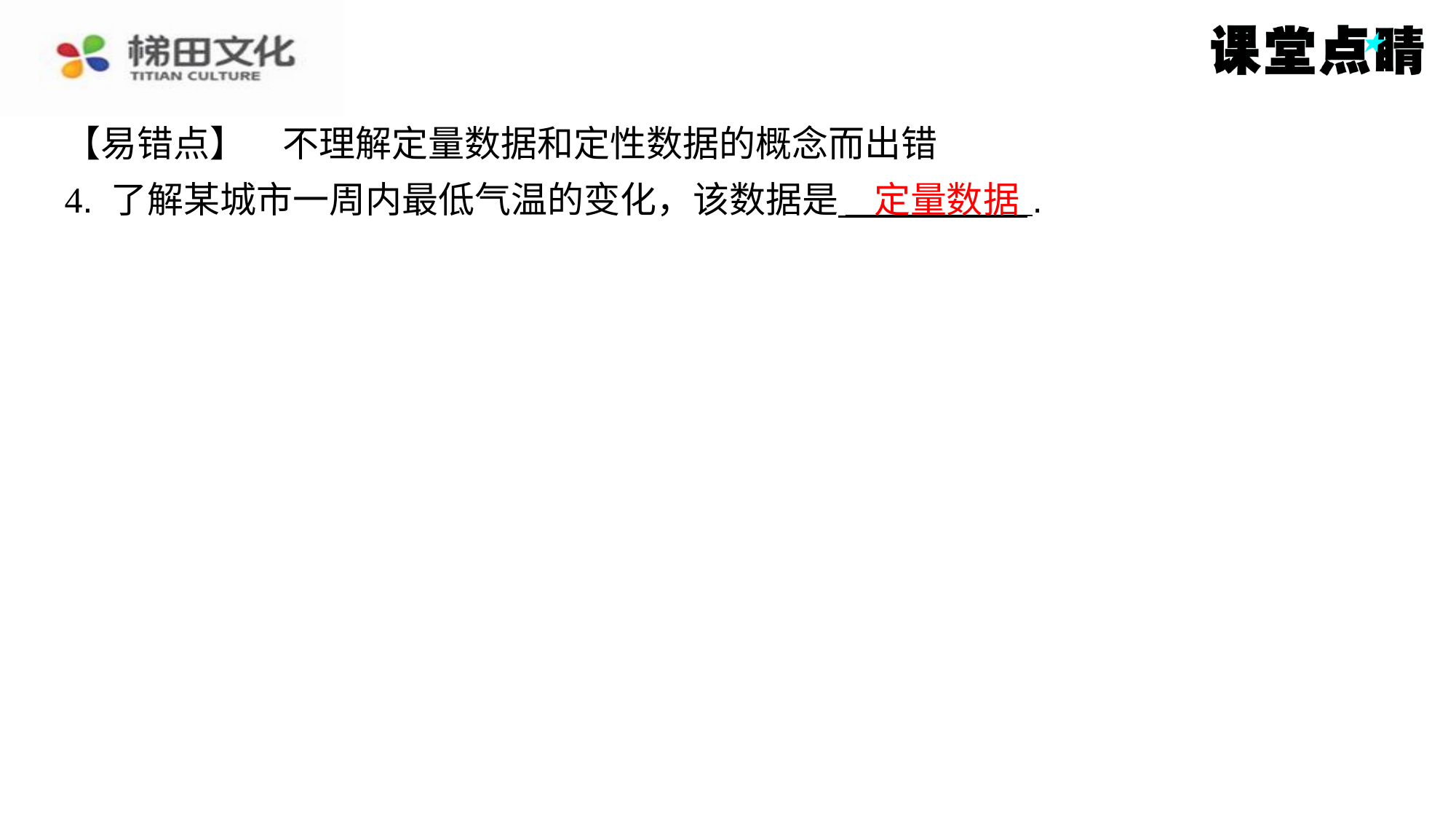

【易错点】　不理解定量数据和定性数据的概念而出错
4. 了解某城市一周内最低气温的变化，该数据是                             ⁠.
定量数据